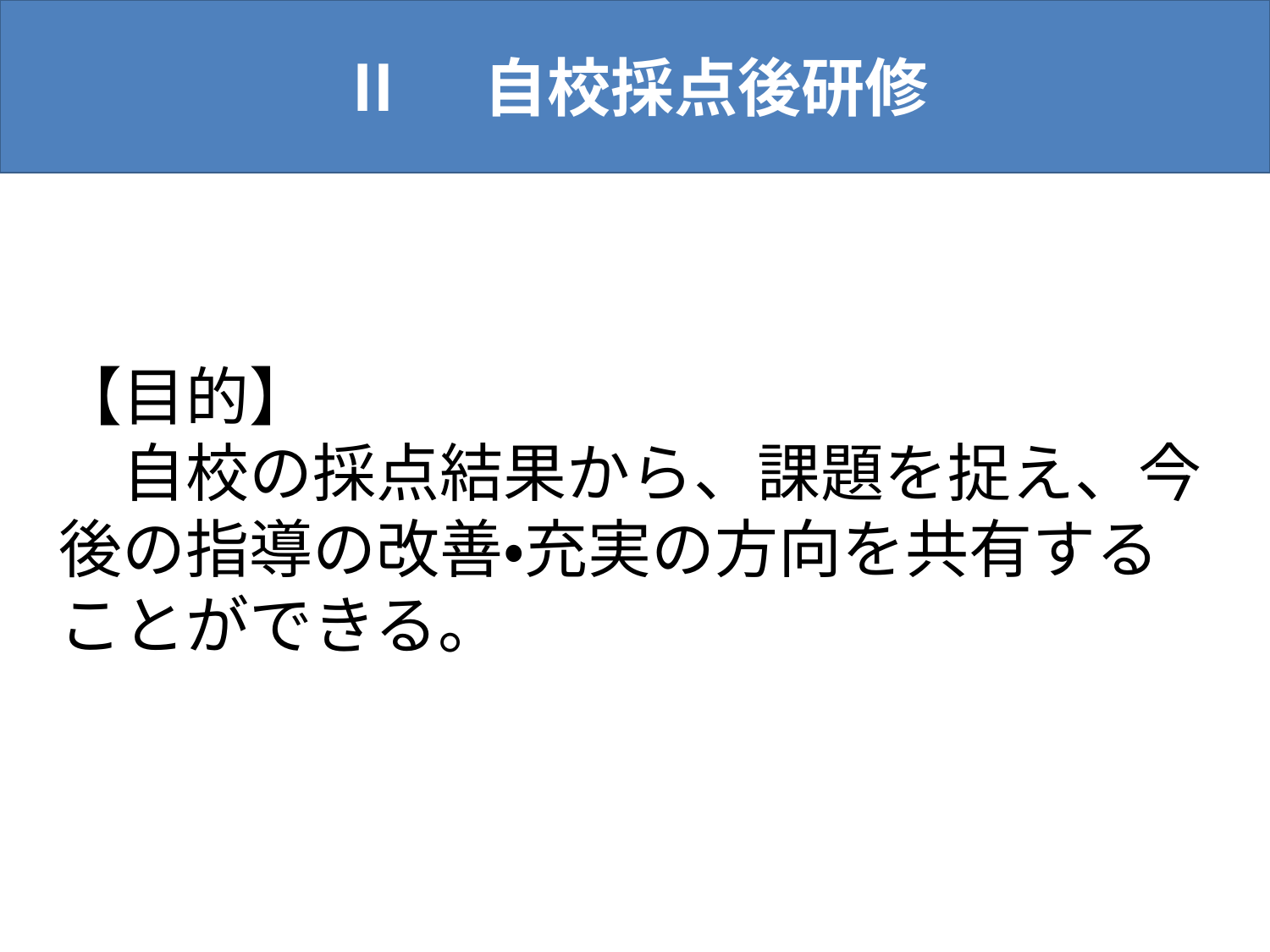

Ⅱ　自校採点後研修
【目的】
　自校の採点結果から、課題を捉え、今後の指導の改善・充実の方向を共有することができる。